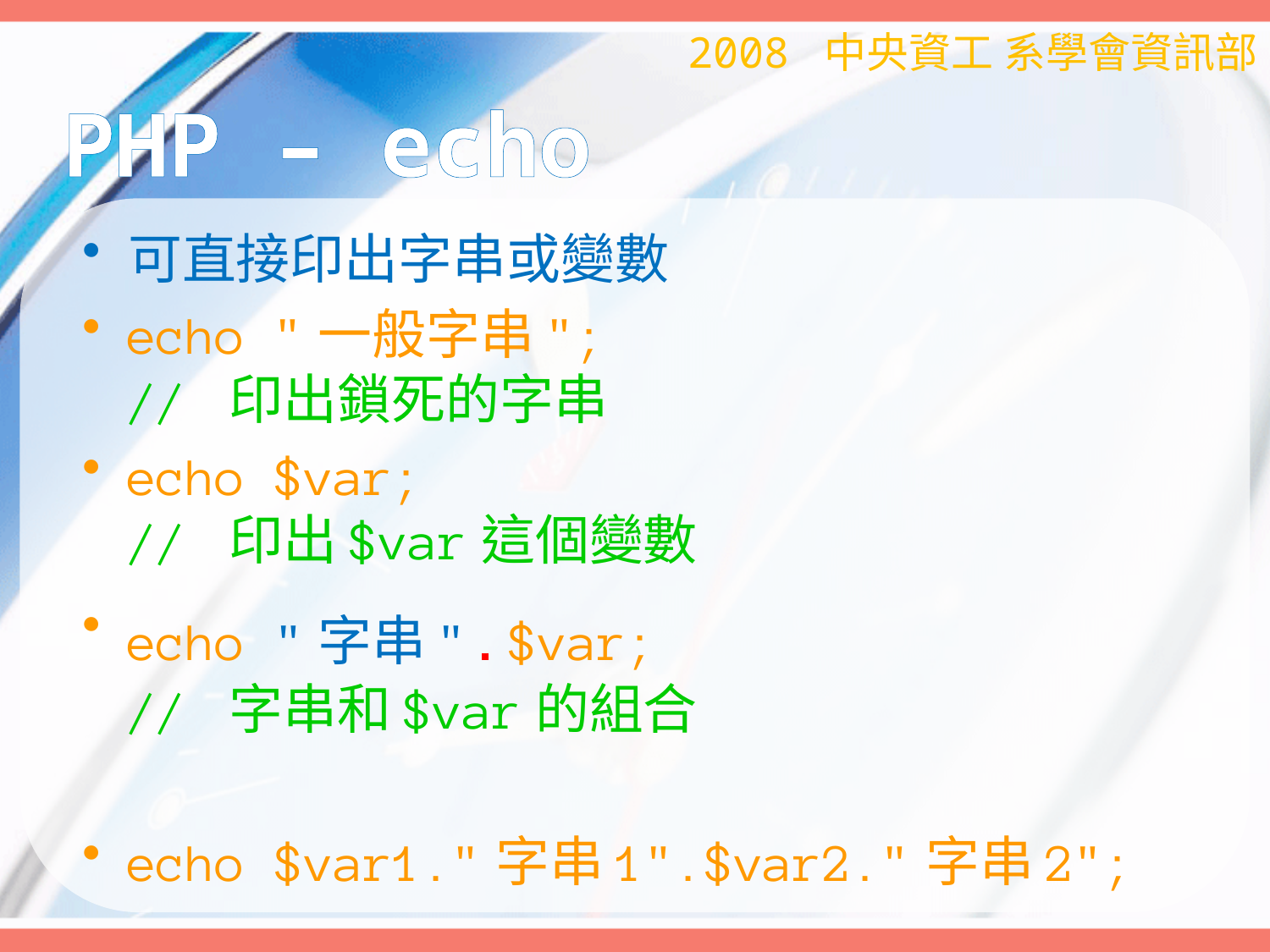

2008 中央資工 系學會資訊部
# PHP – echo

可直接印出字串或變數
echo "一般字串";
// 印出鎖死的字串
echo $var;
// 印出$var這個變數
echo "字串".$var;
// 字串和$var的組合

echo $var1."字串1".$var2."字串2";